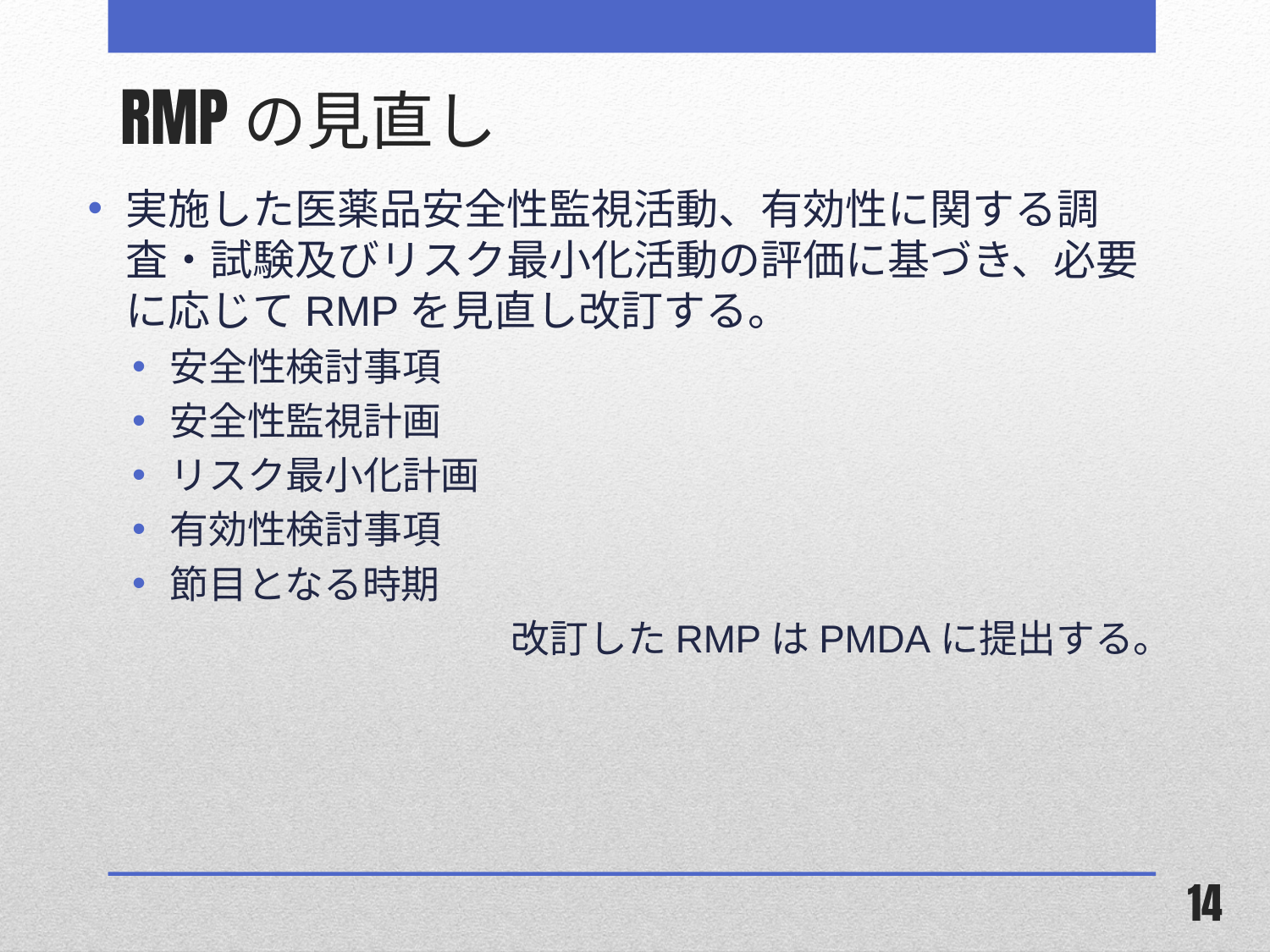

# RMPの見直し
実施した医薬品安全性監視活動、有効性に関する調査・試験及びリスク最小化活動の評価に基づき、必要に応じてRMPを見直し改訂する。
安全性検討事項
安全性監視計画
リスク最小化計画
有効性検討事項
節目となる時期
改訂したRMPはPMDAに提出する。

14